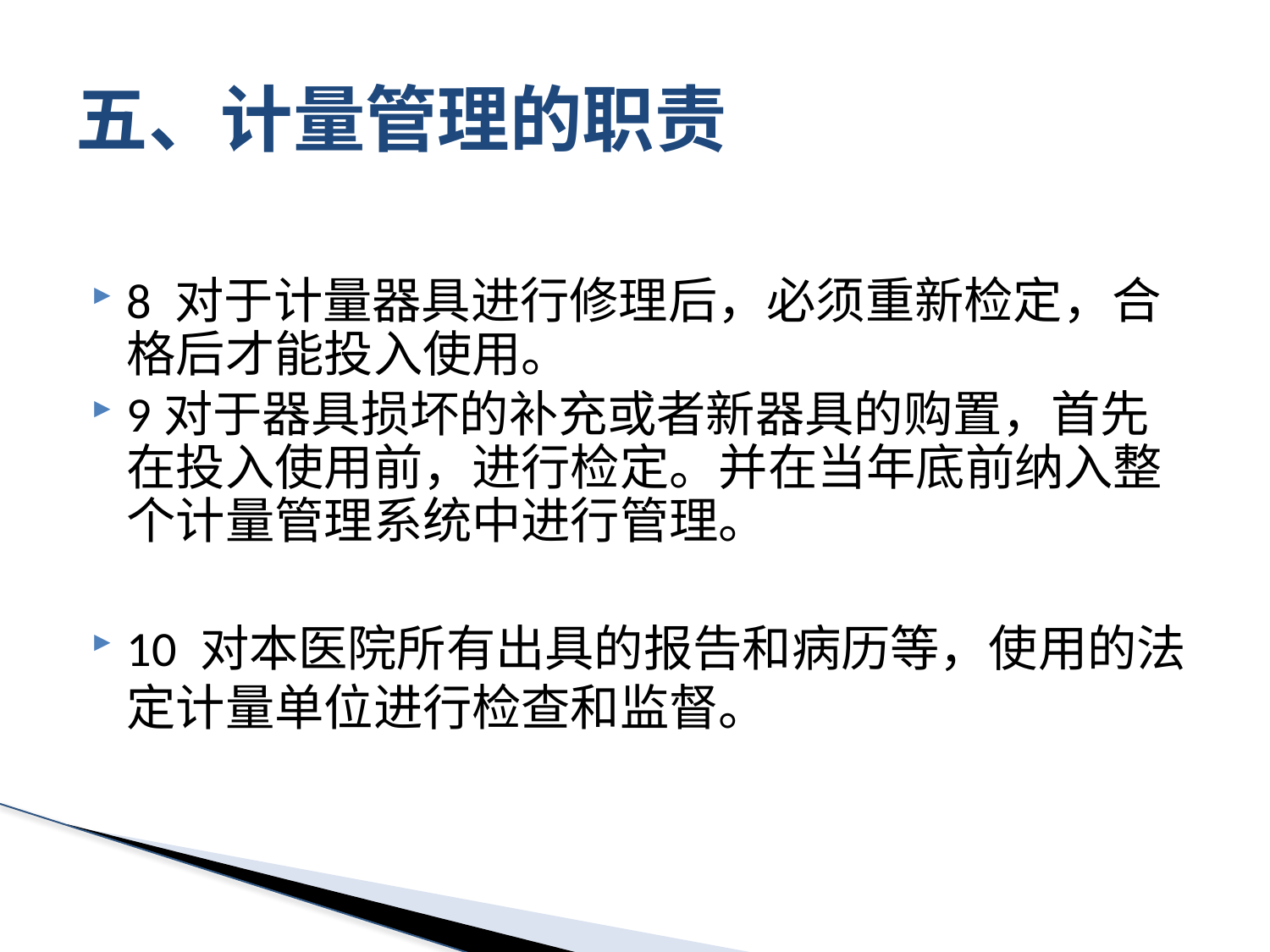

# 五、计量管理的职责

8 对于计量器具进行修理后，必须重新检定，合格后才能投入使用。
9对于器具损坏的补充或者新器具的购置，首先在投入使用前，进行检定。并在当年底前纳入整个计量管理系统中进行管理。

10 对本医院所有出具的报告和病历等，使用的法定计量单位进行检查和监督。